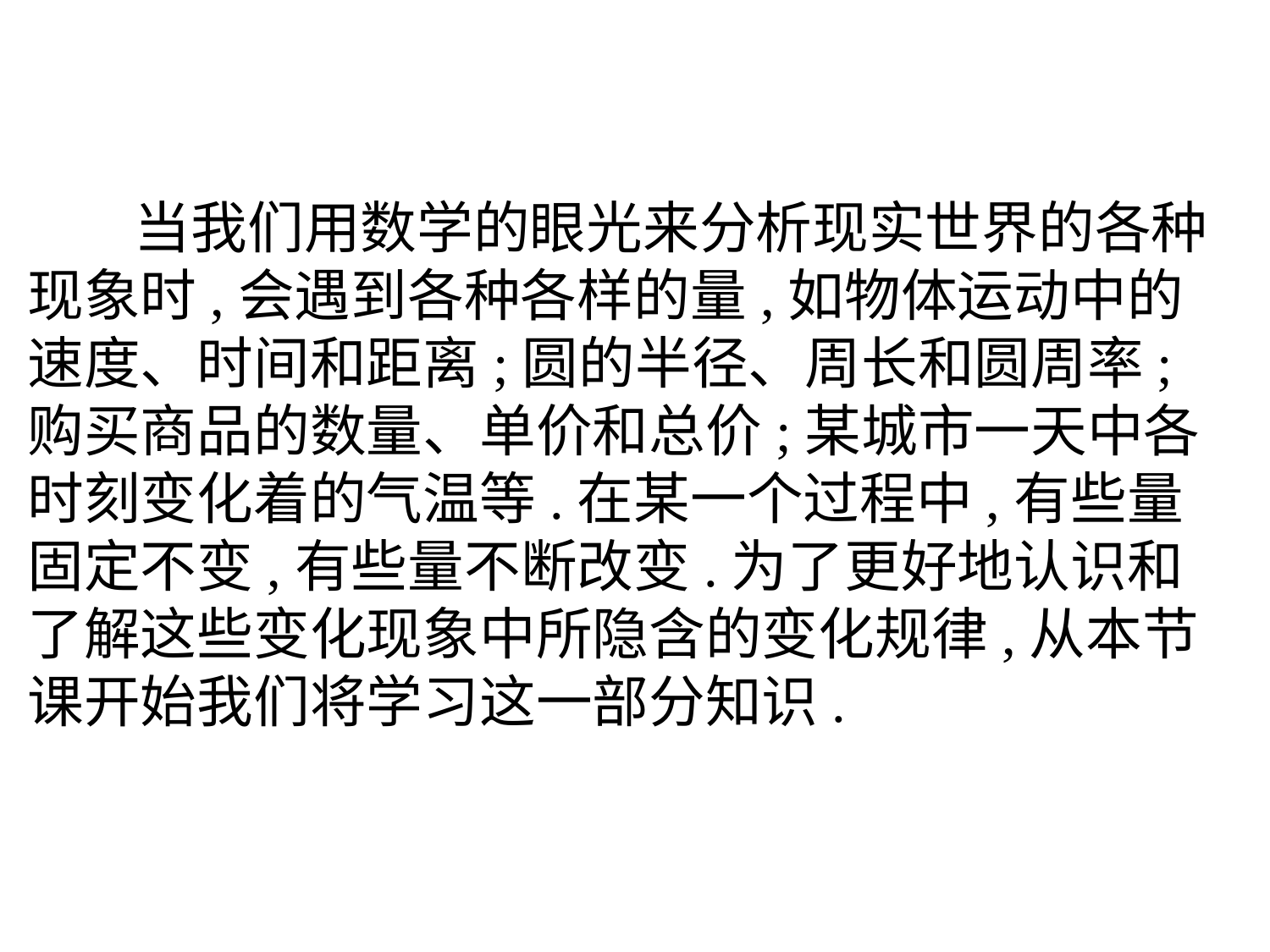

当我们用数学的眼光来分析现实世界的各种现象时,会遇到各种各样的量,如物体运动中的速度、时间和距离;圆的半径、周长和圆周率;购买商品的数量、单价和总价;某城市一天中各时刻变化着的气温等.在某一个过程中,有些量固定不变,有些量不断改变.为了更好地认识和了解这些变化现象中所隐含的变化规律,从本节课开始我们将学习这一部分知识.